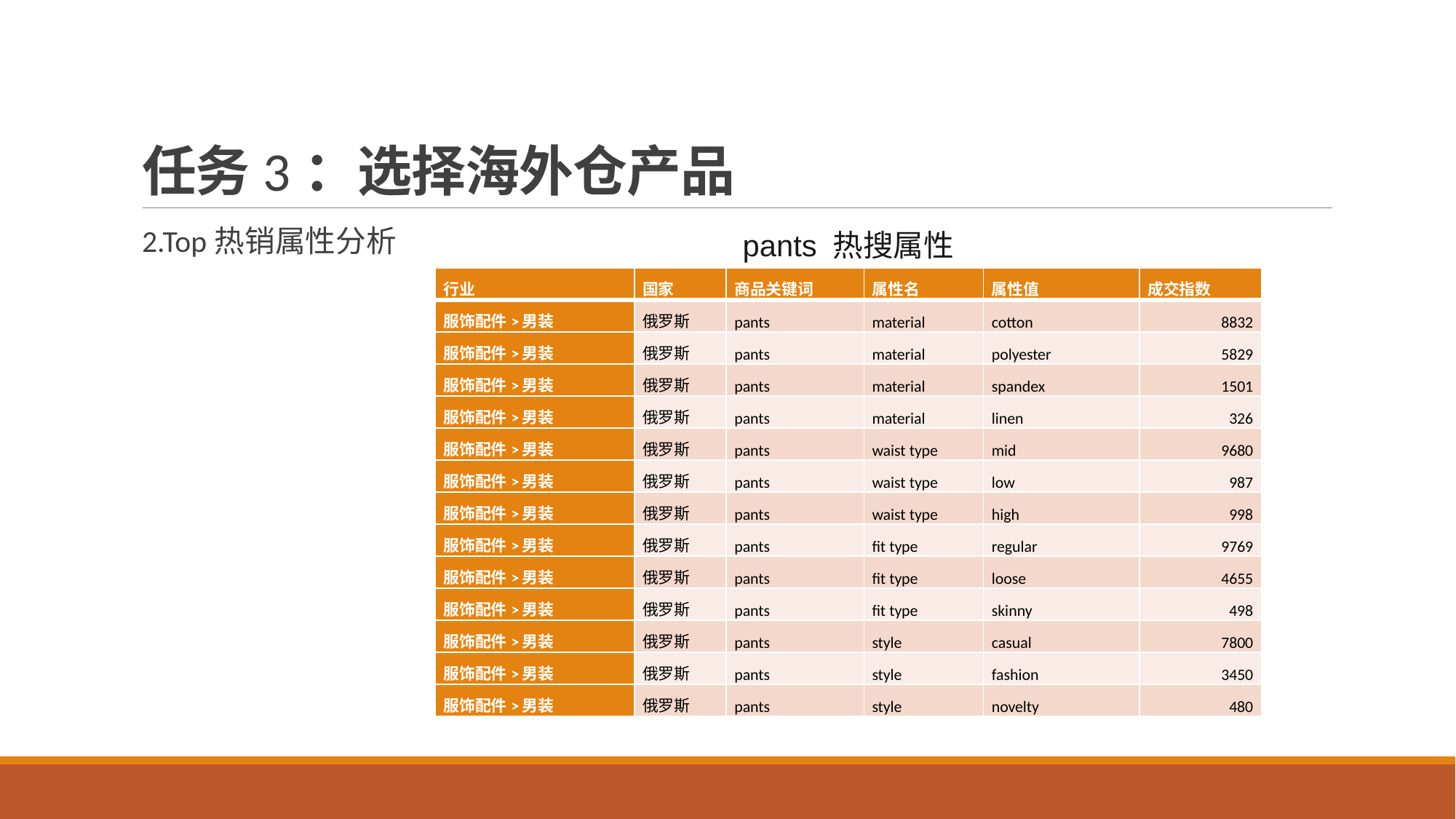

# 任务3：选择海外仓产品
pants 热搜属性
2.Top热销属性分析
| 行业 | 国家 | 商品关键词 | 属性名 | 属性值 | 成交指数 |
| --- | --- | --- | --- | --- | --- |
| 服饰配件>男装 | 俄罗斯 | pants | material | cotton | 8832 |
| 服饰配件>男装 | 俄罗斯 | pants | material | polyester | 5829 |
| 服饰配件>男装 | 俄罗斯 | pants | material | spandex | 1501 |
| 服饰配件>男装 | 俄罗斯 | pants | material | linen | 326 |
| 服饰配件>男装 | 俄罗斯 | pants | waist type | mid | 9680 |
| 服饰配件>男装 | 俄罗斯 | pants | waist type | low | 987 |
| 服饰配件>男装 | 俄罗斯 | pants | waist type | high | 998 |
| 服饰配件>男装 | 俄罗斯 | pants | fit type | regular | 9769 |
| 服饰配件>男装 | 俄罗斯 | pants | fit type | loose | 4655 |
| 服饰配件>男装 | 俄罗斯 | pants | fit type | skinny | 498 |
| 服饰配件>男装 | 俄罗斯 | pants | style | casual | 7800 |
| 服饰配件>男装 | 俄罗斯 | pants | style | fashion | 3450 |
| 服饰配件>男装 | 俄罗斯 | pants | style | novelty | 480 |